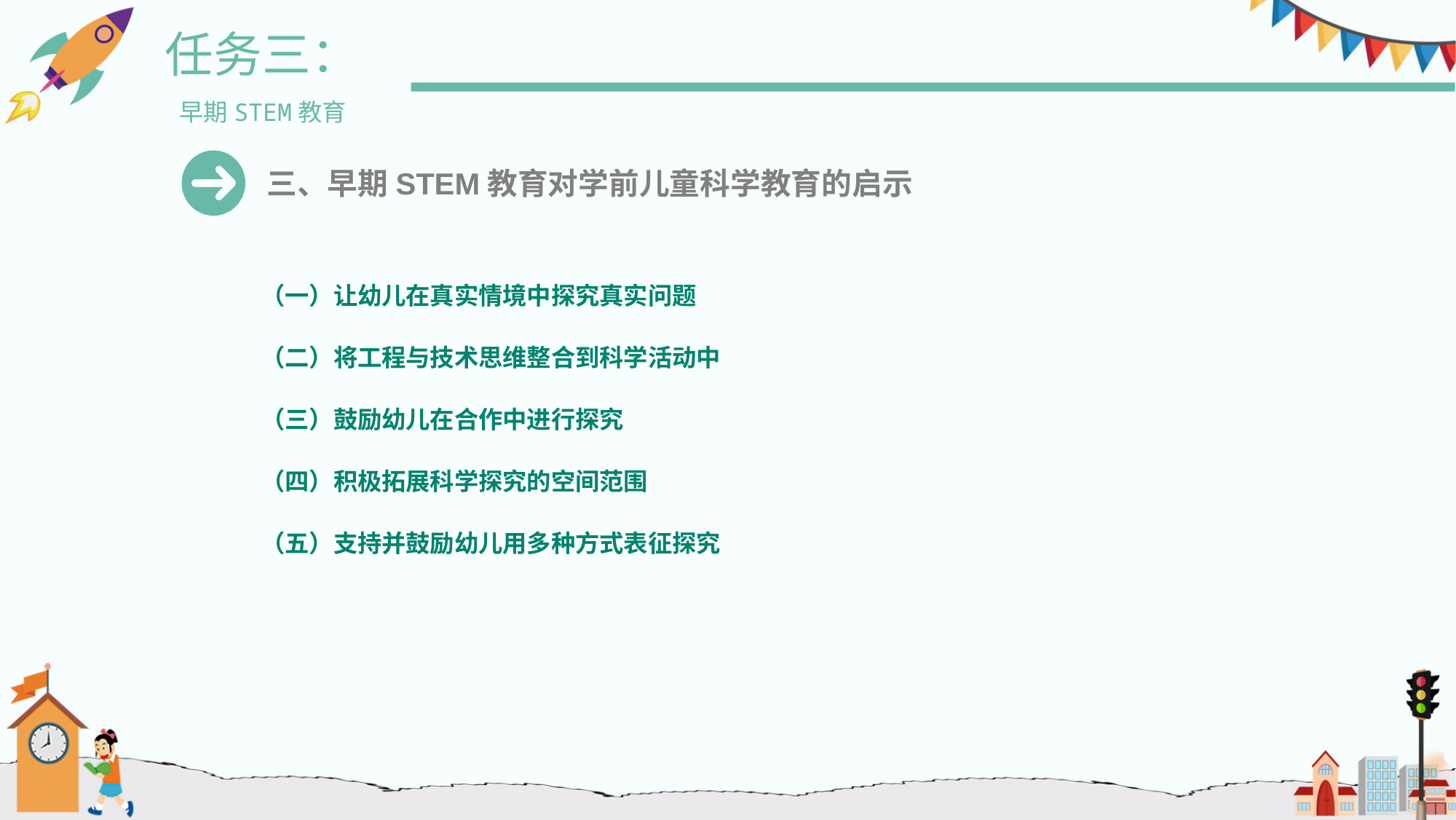

任务三：

早期STEM教育

三、早期STEM教育对学前儿童科学教育的启示

（一）让幼儿在真实情境中探究真实问题
（二）将工程与技术思维整合到科学活动中
（三）鼓励幼儿在合作中进行探究
（四）积极拓展科学探究的空间范围
（五）支持并鼓励幼儿用多种方式表征探究